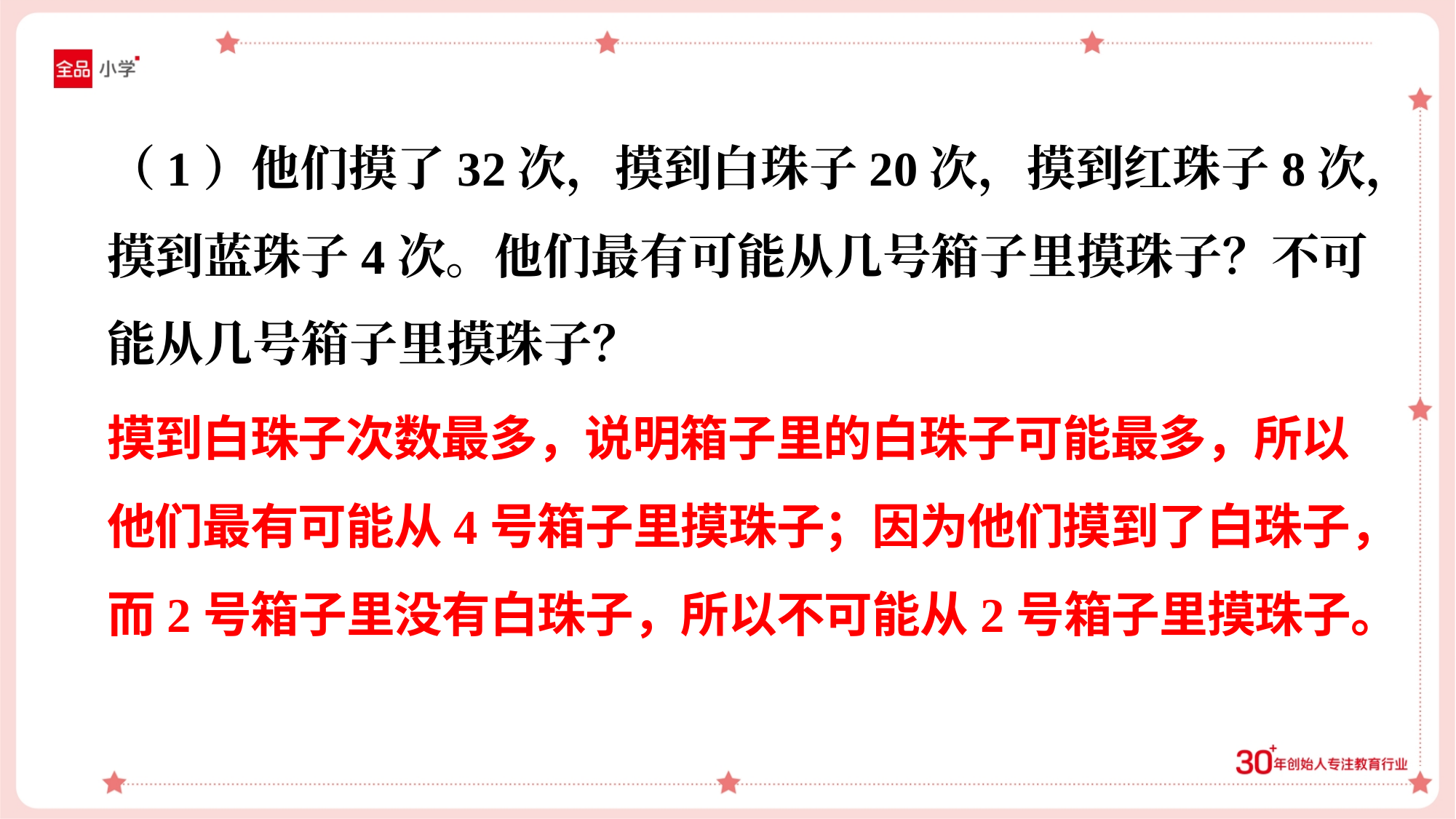

（1）他们摸了32次，摸到白珠子20次，摸到红珠子8次，
摸到蓝珠子4次。他们最有可能从几号箱子里摸珠子？不可
能从几号箱子里摸珠子？
摸到白珠子次数最多，说明箱子里的白珠子可能最多，所以
他们最有可能从4号箱子里摸珠子；因为他们摸到了白珠子，
而2号箱子里没有白珠子，所以不可能从2号箱子里摸珠子。